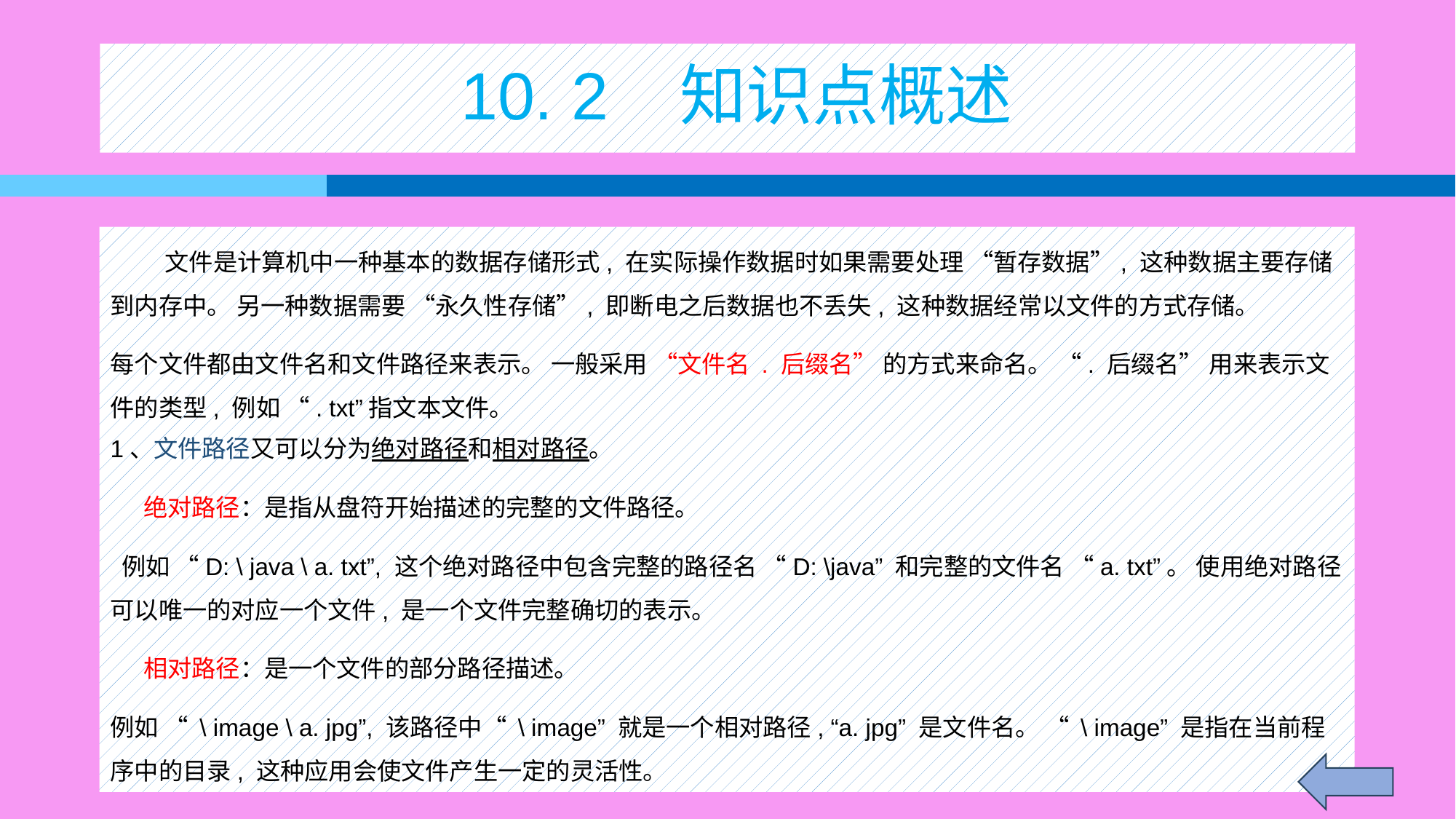

# 10. 2   知识点概述
文件是计算机中一种基本的数据存储形式, 在实际操作数据时如果需要处理 “暂存数据”, 这种数据主要存储到内存中。 另一种数据需要 “永久性存储”, 即断电之后数据也不丢失, 这种数据经常以文件的方式存储。
每个文件都由文件名和文件路径来表示。 一般采用 “文件名 . 后缀名” 的方式来命名。 “. 后缀名” 用来表示文件的类型, 例如 “. txt”指文本文件。
1、文件路径又可以分为绝对路径和相对路径。
     绝对路径：是指从盘符开始描述的完整的文件路径。
 例如 “D: \ java \ a. txt”, 这个绝对路径中包含完整的路径名 “D: \java” 和完整的文件名 “a. txt”。 使用绝对路径可以唯一的对应一个文件, 是一个文件完整确切的表示。
     相对路径：是一个文件的部分路径描述。
例如 “ \ image \ a. jpg”, 该路径中“ \ image” 就是一个相对路径, “a. jpg” 是文件名。 “ \ image” 是指在当前程序中的目录, 这种应用会使文件产生一定的灵活性。